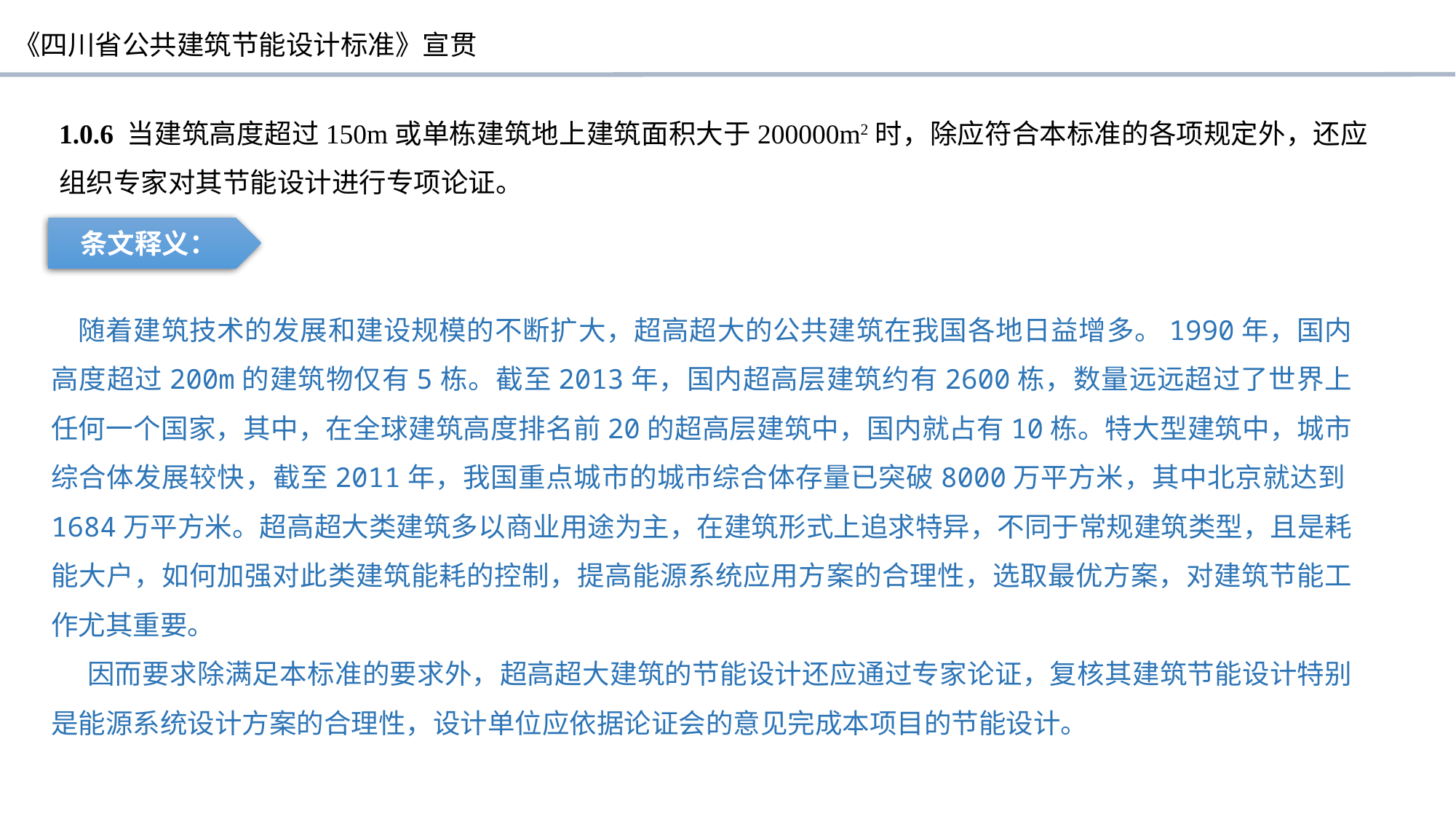

1.0.6 当建筑高度超过150m或单栋建筑地上建筑面积大于200000m2时，除应符合本标准的各项规定外，还应组织专家对其节能设计进行专项论证。
条文释义：
   随着建筑技术的发展和建设规模的不断扩大，超高超大的公共建筑在我国各地日益增多。1990年，国内高度超过200m的建筑物仅有5栋。截至2013年，国内超高层建筑约有2600栋，数量远远超过了世界上任何一个国家，其中，在全球建筑高度排名前20的超高层建筑中，国内就占有10栋。特大型建筑中，城市综合体发展较快，截至2011年，我国重点城市的城市综合体存量已突破8000万平方米，其中北京就达到1684万平方米。超高超大类建筑多以商业用途为主，在建筑形式上追求特异，不同于常规建筑类型，且是耗能大户，如何加强对此类建筑能耗的控制，提高能源系统应用方案的合理性，选取最优方案，对建筑节能工作尤其重要。
因而要求除满足本标准的要求外，超高超大建筑的节能设计还应通过专家论证，复核其建筑节能设计特别是能源系统设计方案的合理性，设计单位应依据论证会的意见完成本项目的节能设计。